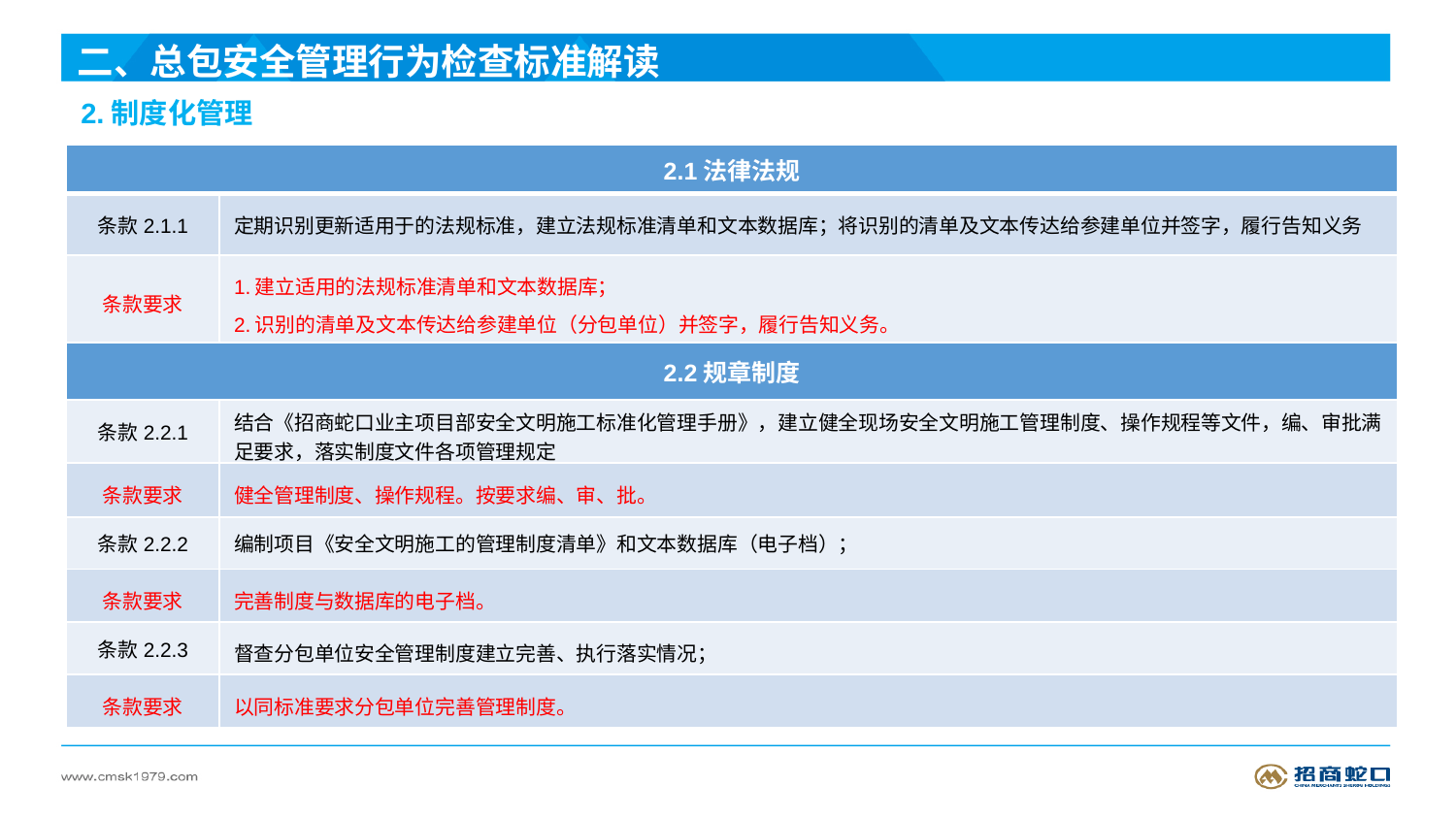

二、总包安全管理行为检查标准解读
2.制度化管理
| 2.1法律法规 |  |
| --- | --- |
| 条款2.1.1 | 定期识别更新适用于的法规标准，建立法规标准清单和文本数据库；将识别的清单及文本传达给参建单位并签字，履行告知义务 |
| 条款要求 | 1.建立适用的法规标准清单和文本数据库； 2.识别的清单及文本传达给参建单位（分包单位）并签字，履行告知义务。 |
| 2.2规章制度 |  |
| 条款2.2.1 | 结合《招商蛇口业主项目部安全文明施工标准化管理手册》，建立健全现场安全文明施工管理制度、操作规程等文件，编、审批满足要求，落实制度文件各项管理规定 |
| 条款要求 | 健全管理制度、操作规程。按要求编、审、批。 |
| 条款2.2.2 | 编制项目《安全文明施工的管理制度清单》和文本数据库（电子档）； |
| 条款要求 | 完善制度与数据库的电子档。 |
| 条款2.2.3 | 督查分包单位安全管理制度建立完善、执行落实情况； |
| 条款要求 | 以同标准要求分包单位完善管理制度。 |